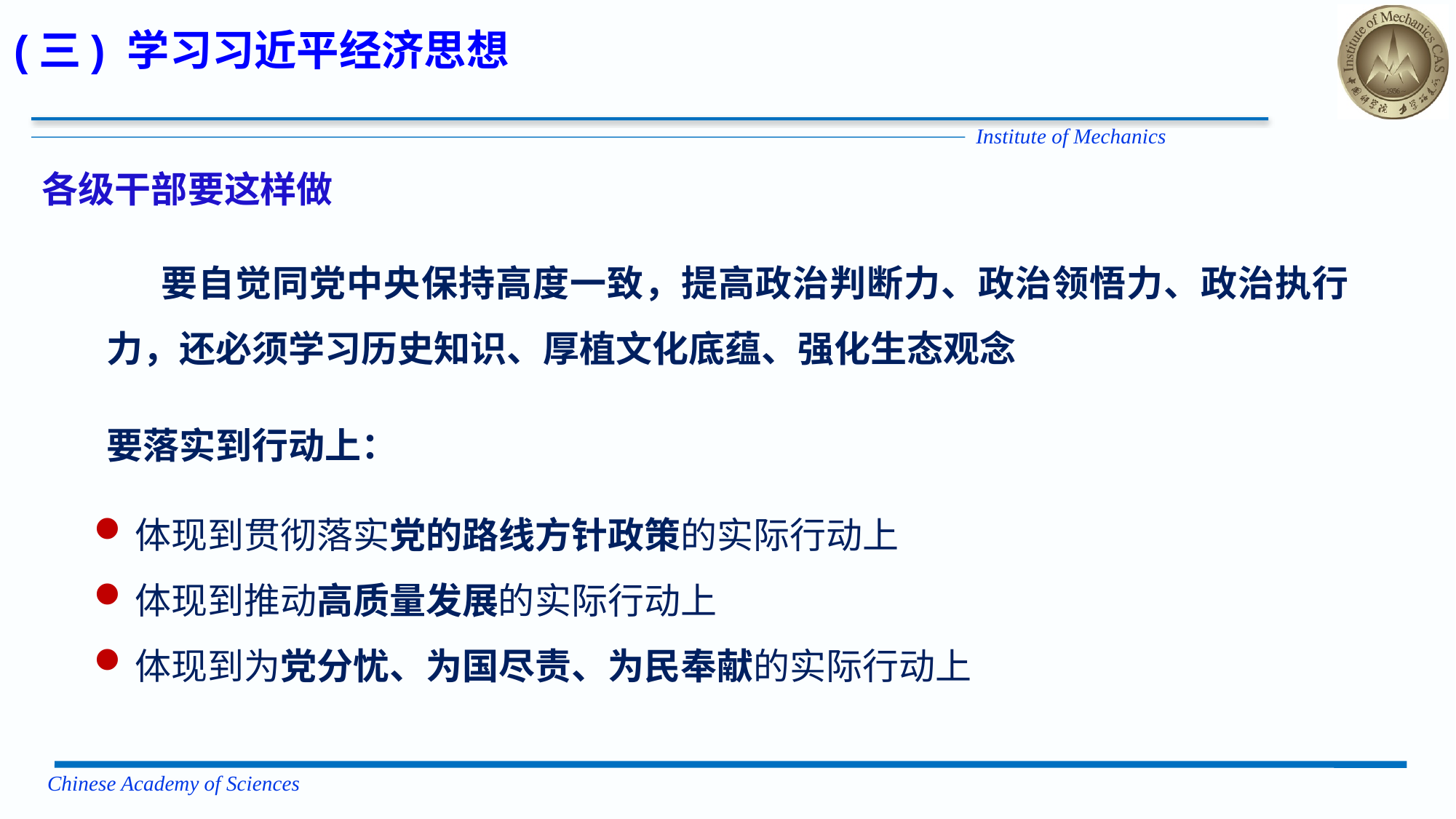

(三) 学习习近平经济思想
各级干部要这样做
要自觉同党中央保持高度一致，提高政治判断力、政治领悟力、政治执行力，还必须学习历史知识、厚植文化底蕴、强化生态观念
要落实到行动上：
体现到贯彻落实党的路线方针政策的实际行动上
体现到推动高质量发展的实际行动上
体现到为党分忧、为国尽责、为民奉献的实际行动上
14